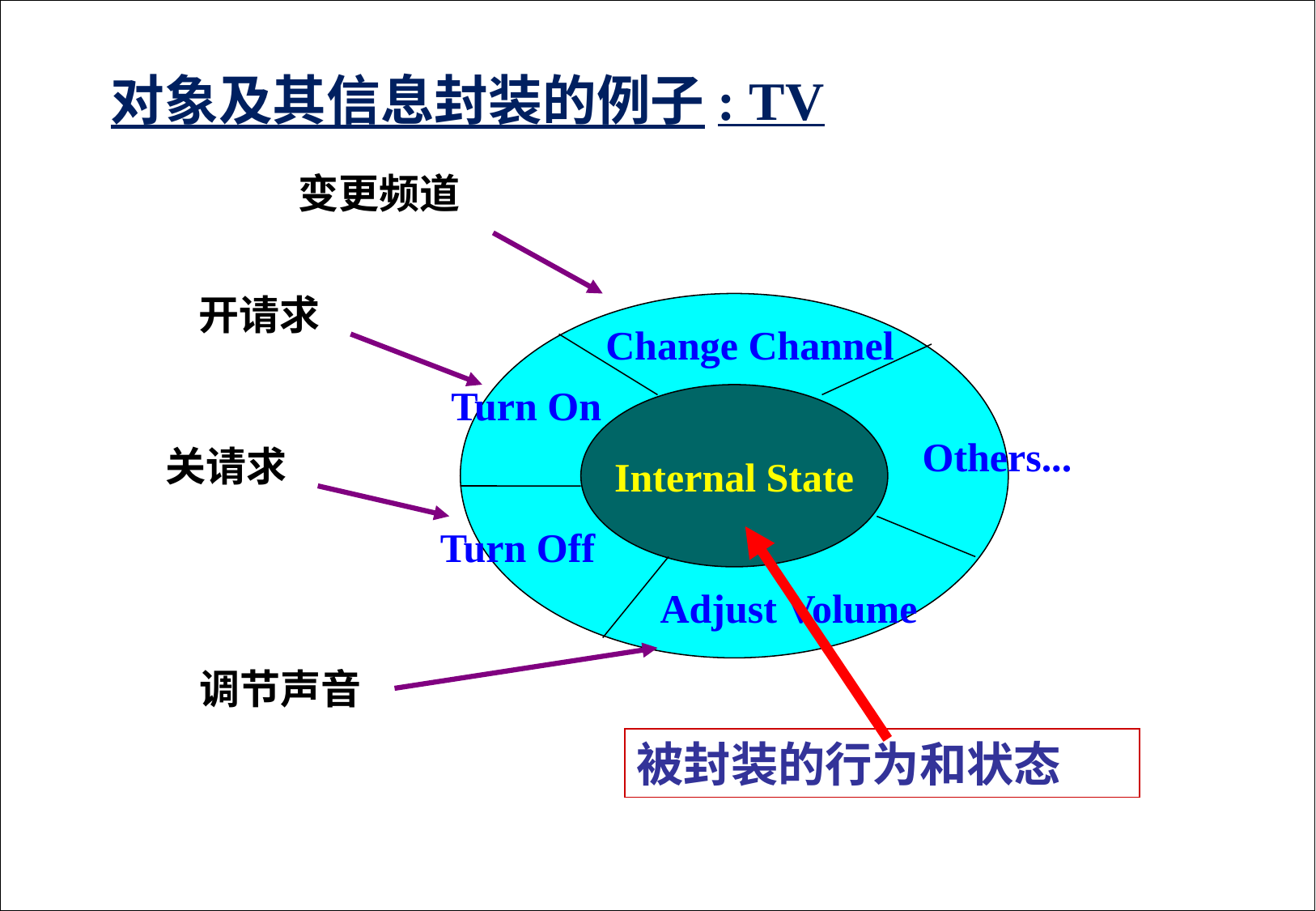

对象及其信息封装的例子: TV
变更频道

开请求

Change Channel

Turn On
Internal State
Others...
关请求

Turn Off

Adjust Volume

调节声音
被封装的行为和状态